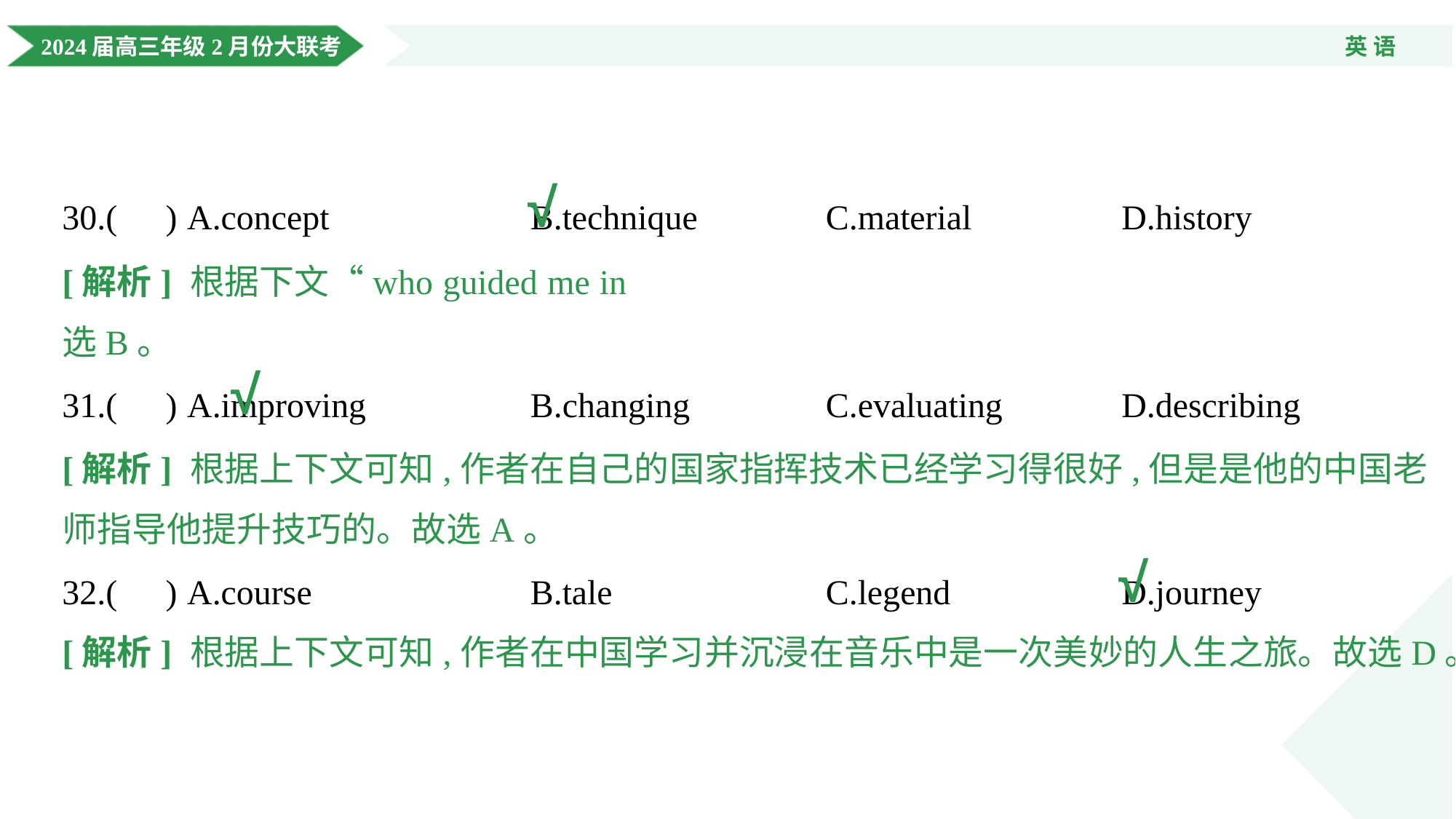

√
30.(     ) A.concept	B.technique	C.material	D.history
[解析] 根据下文“who guided me in . .31. . my skills”可知,作者学习的是指挥的技巧。故
选B。
√
31.(     ) A.improving	B.changing	C.evaluating	D.describing
[解析] 根据上下文可知,作者在自己的国家指挥技术已经学习得很好,但是是他的中国老
师指导他提升技巧的。故选A。
√
32.(     ) A.course	B.tale	C.legend	D.journey
[解析] 根据上下文可知,作者在中国学习并沉浸在音乐中是一次美妙的人生之旅。故选D。